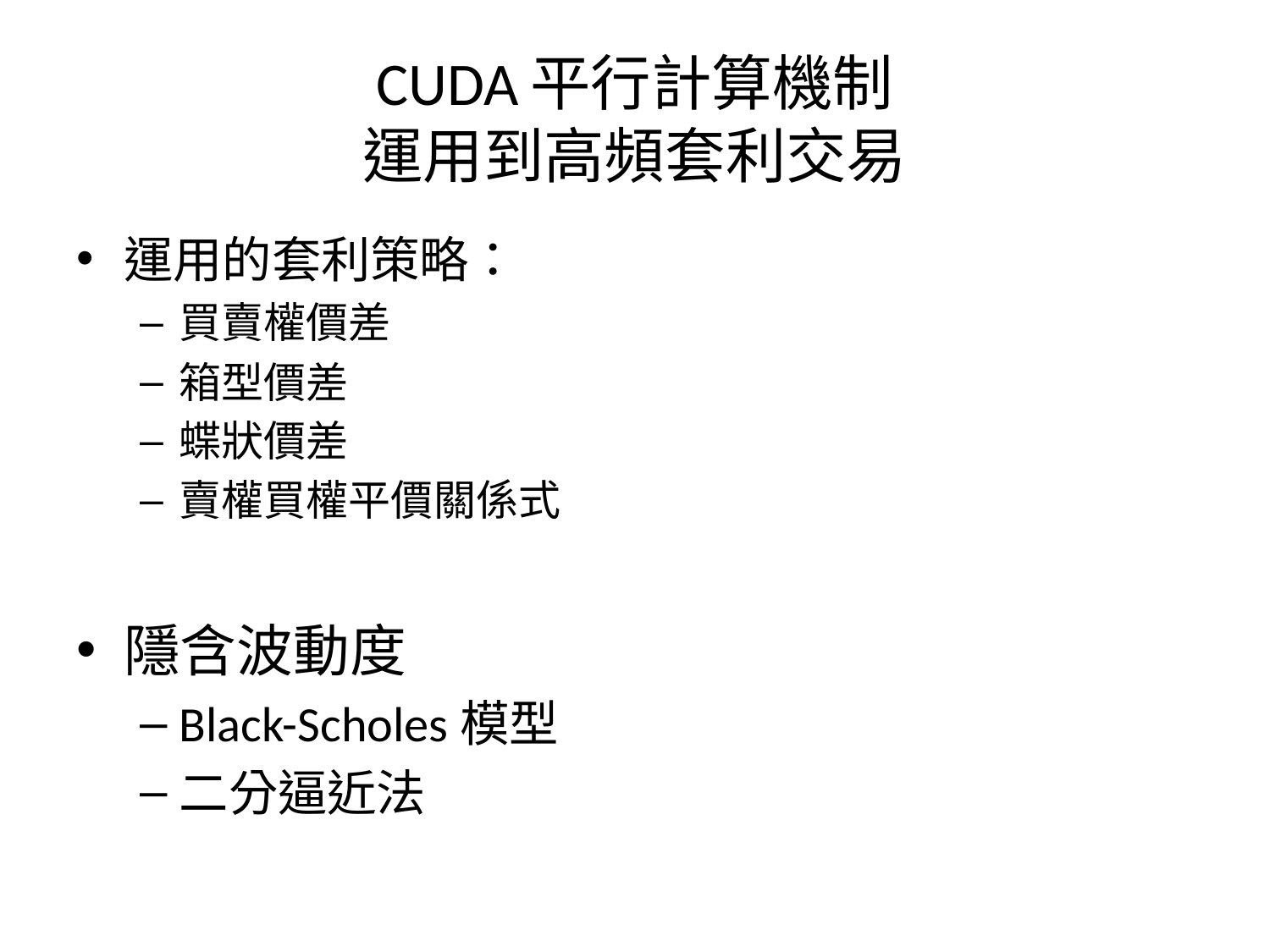

# CUDA平行計算機制 運用到高頻套利交易
運用的套利策略：
買賣權價差
箱型價差
蝶狀價差
賣權買權平價關係式

隱含波動度
Black-Scholes模型
二分逼近法